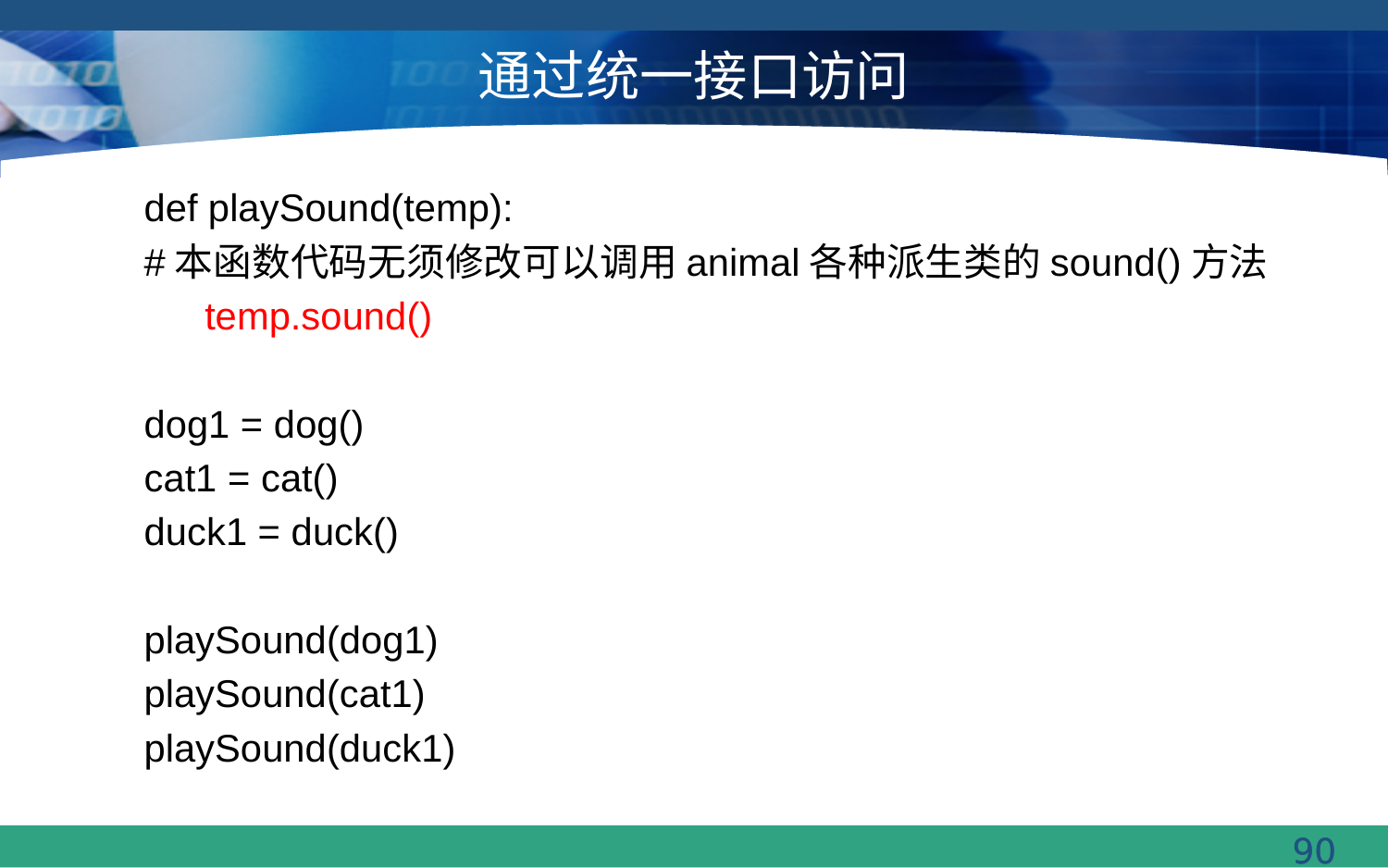

# 通过统一接口访问
def playSound(temp):
#本函数代码无须修改可以调用animal各种派生类的sound()方法
temp.sound()

dog1 = dog()
cat1 = cat()
duck1 = duck()

playSound(dog1)
playSound(cat1)
playSound(duck1)